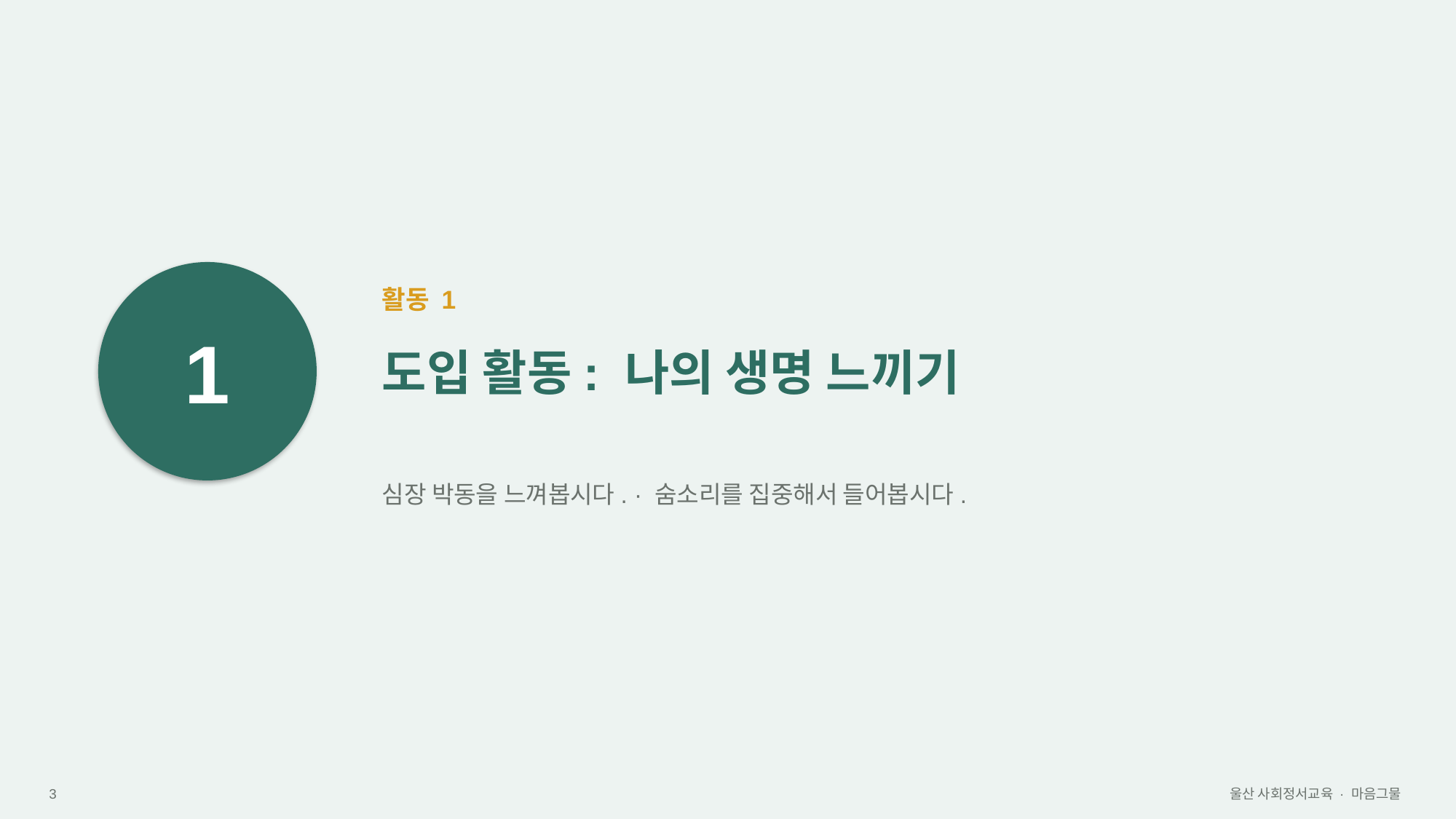

1
활동 1
도입 활동: 나의 생명 느끼기
심장 박동을 느껴봅시다. · 숨소리를 집중해서 들어봅시다.
3
울산 사회정서교육 · 마음그물